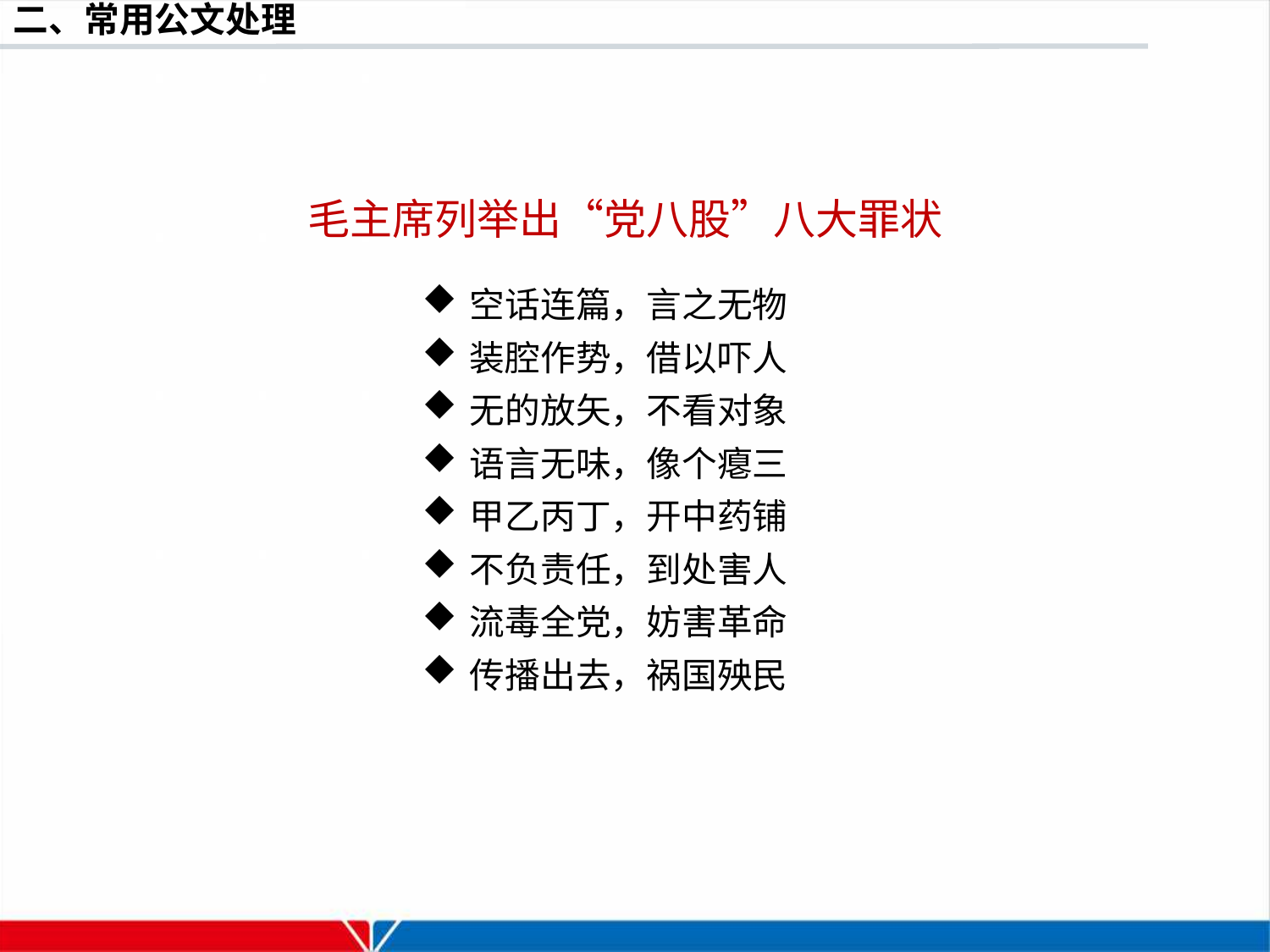

毛主席列举出“党八股”八大罪状
空话连篇，言之无物
装腔作势，借以吓人
无的放矢，不看对象
语言无味，像个瘪三
甲乙丙丁，开中药铺
不负责任，到处害人
流毒全党，妨害革命
传播出去，祸国殃民